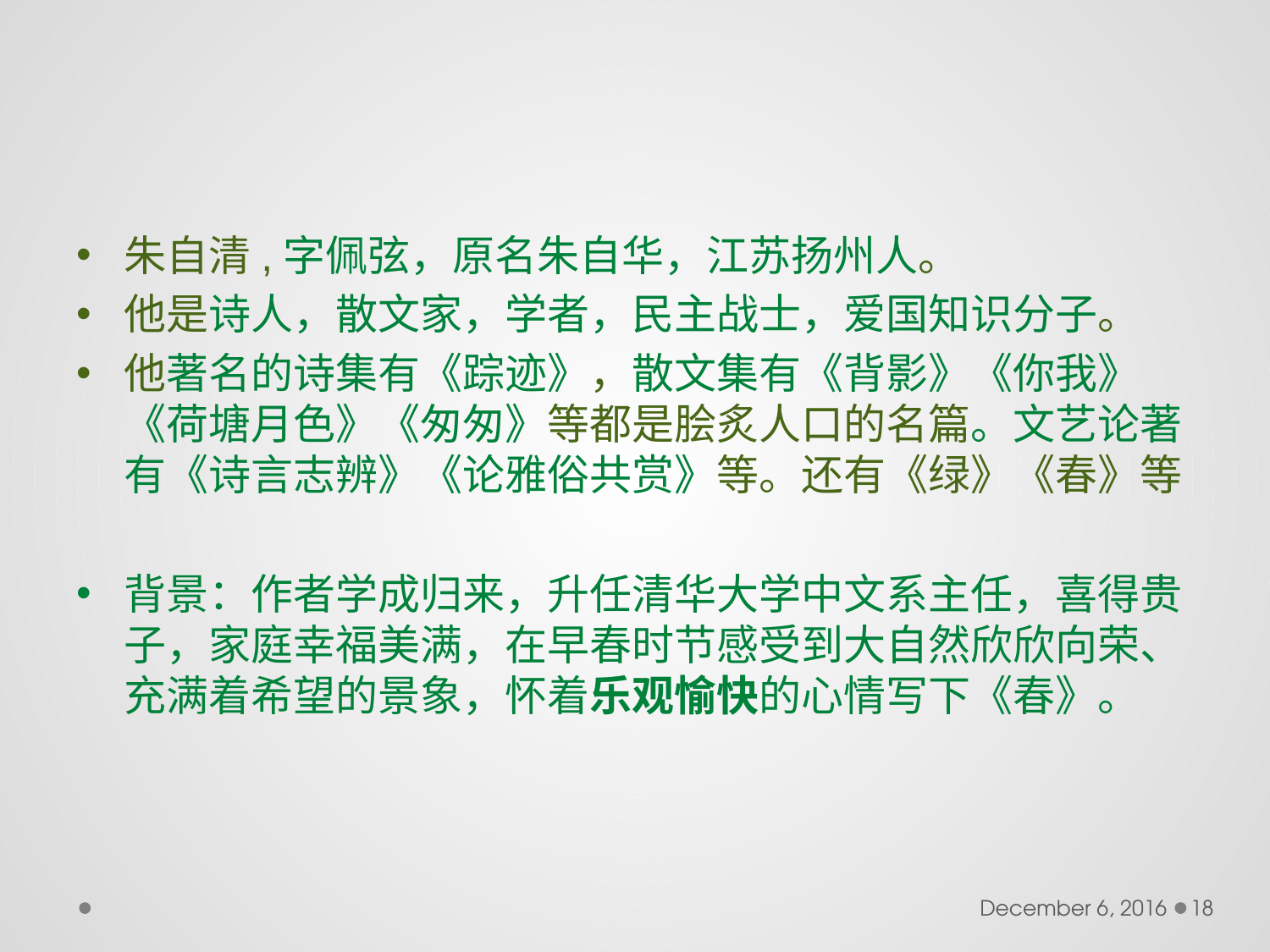

朱自清,字佩弦，原名朱自华，江苏扬州人。
他是诗人，散文家，学者，民主战士，爱国知识分子。
他著名的诗集有《踪迹》，散文集有《背影》《你我》《荷塘月色》《匆匆》等都是脍炙人口的名篇。文艺论著有《诗言志辨》《论雅俗共赏》等。还有《绿》《春》等

背景：作者学成归来，升任清华大学中文系主任，喜得贵子，家庭幸福美满，在早春时节感受到大自然欣欣向荣、充满着希望的景象，怀着乐观愉快的心情写下《春》。

December 6, 2016
18